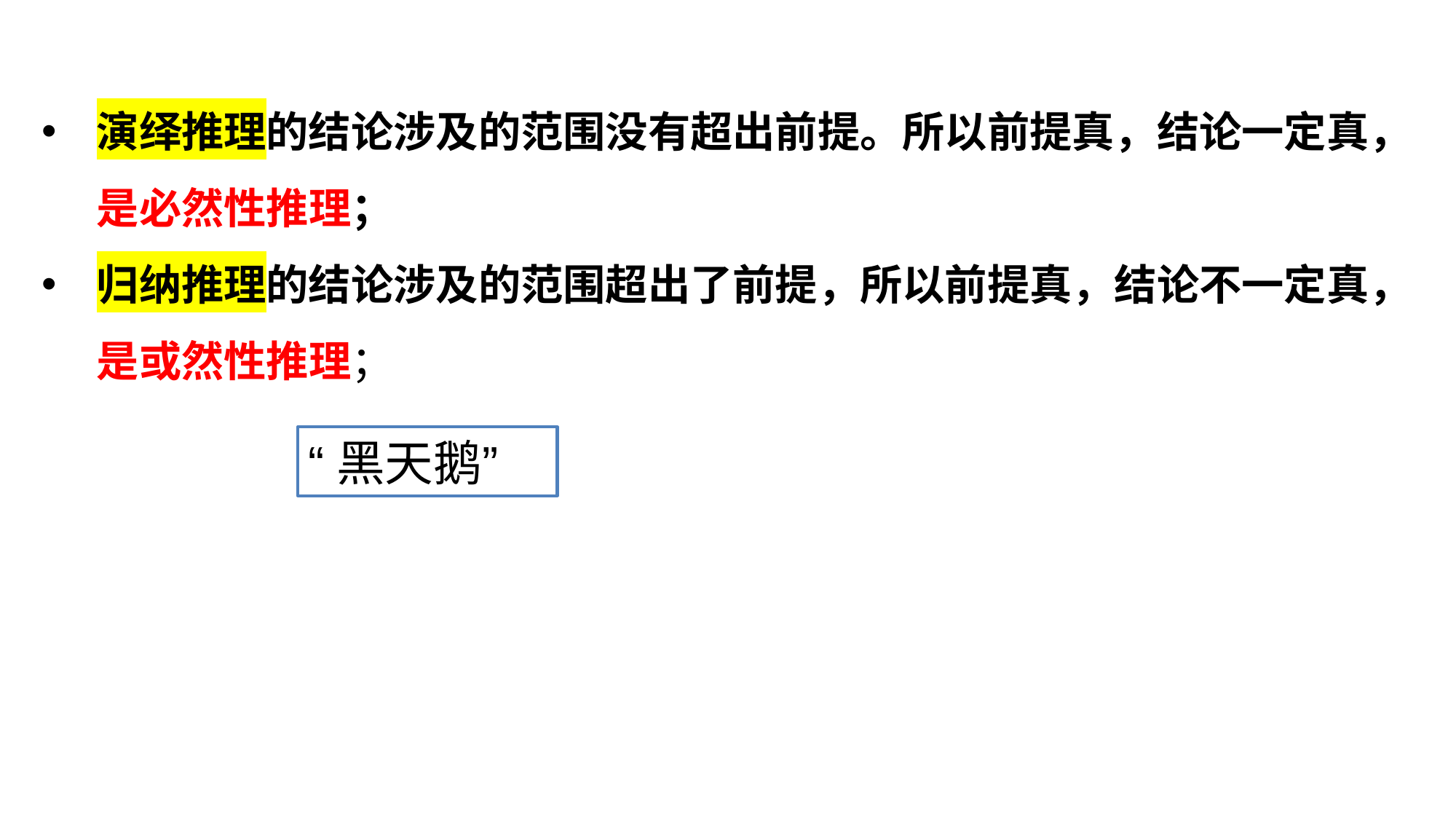

演绎推理的结论涉及的范围没有超出前提。所以前提真，结论一定真，是必然性推理；
归纳推理的结论涉及的范围超出了前提，所以前提真，结论不一定真，是或然性推理；
“黑天鹅”